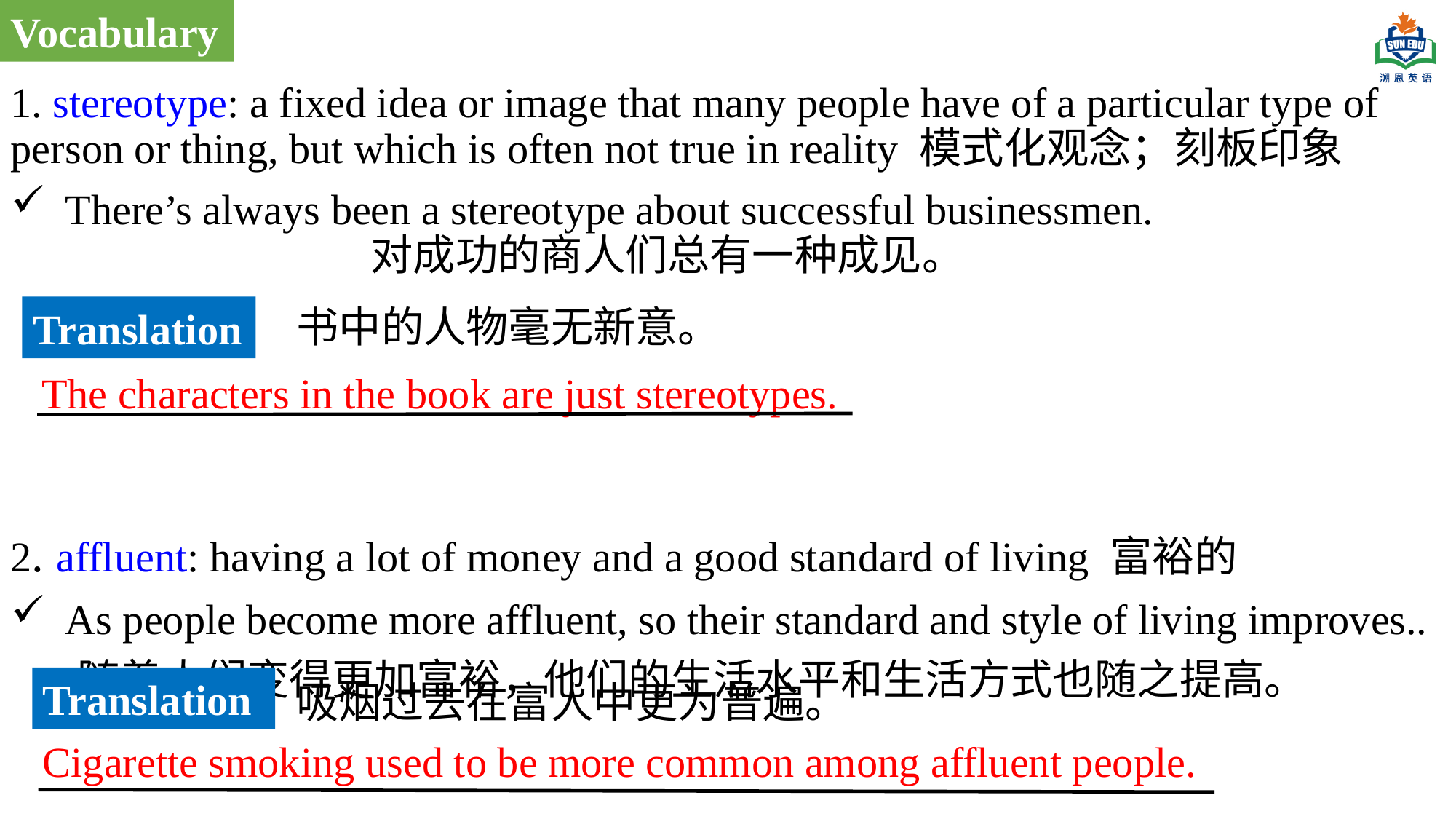

Vocabulary
1. stereotype: a fixed idea or image that many people have of a particular type of person or thing, but which is often not true in reality 模式化观念；刻板印象
There’s always been a stereotype about successful businessmen.                                                       对成功的商人们总有一种成见。

2. affluent: having a lot of money and a good standard of living 富裕的
As people become more affluent, so their standard and style of living improves..
      随着人们变得更加富裕，他们的生活水平和生活方式也随之提高。
书中的人物毫无新意。
Translation
The characters in the book are just stereotypes.
Translation
吸烟过去在富人中更为普遍。
Cigarette smoking used to be more common among affluent people.